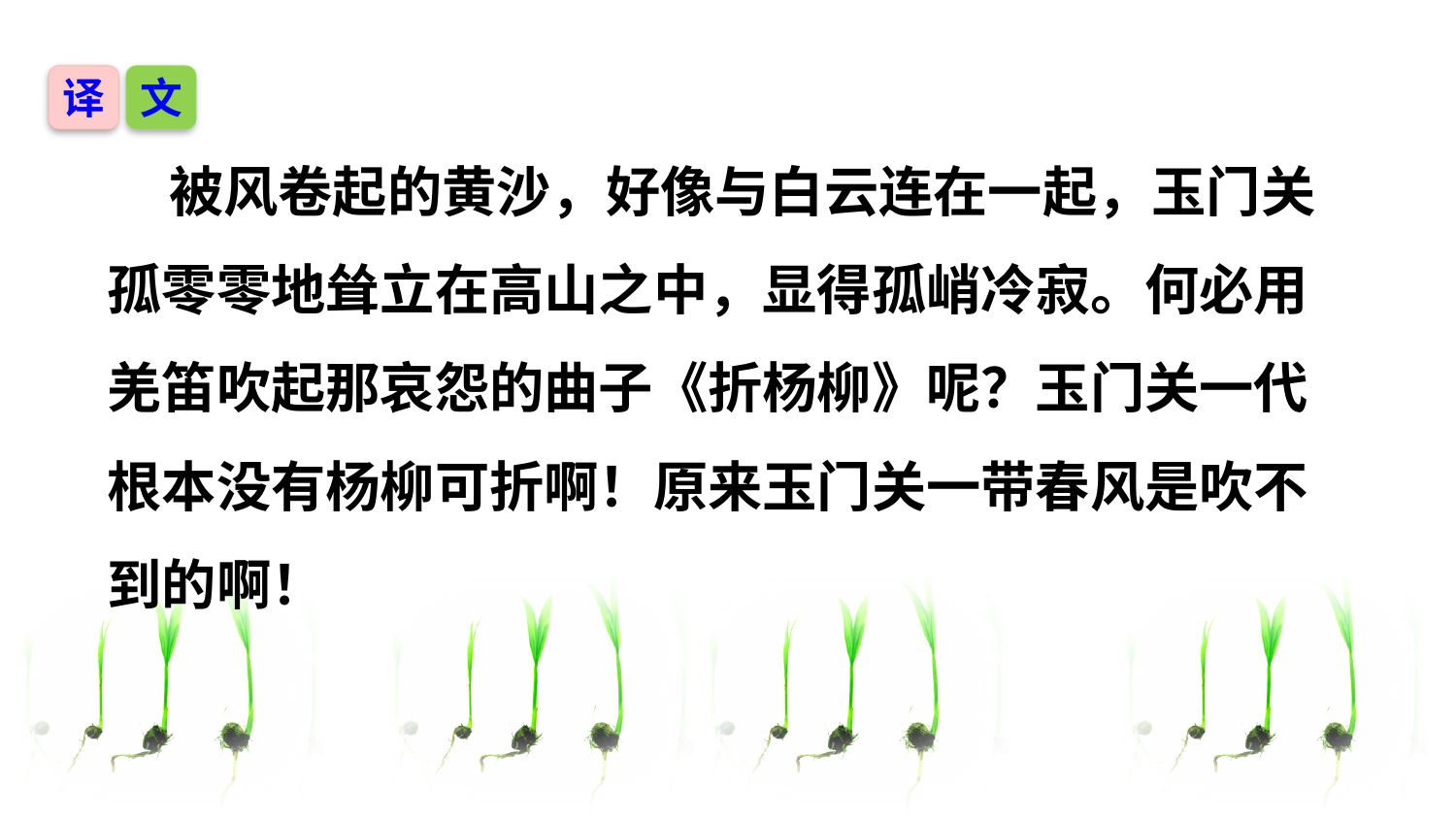

译
文
    被风卷起的黄沙，好像与白云连在一起，玉门关孤零零地耸立在高山之中，显得孤峭冷寂。何必用羌笛吹起那哀怨的曲子《折杨柳》呢？玉门关一代根本没有杨柳可折啊！原来玉门关一带春风是吹不到的啊！